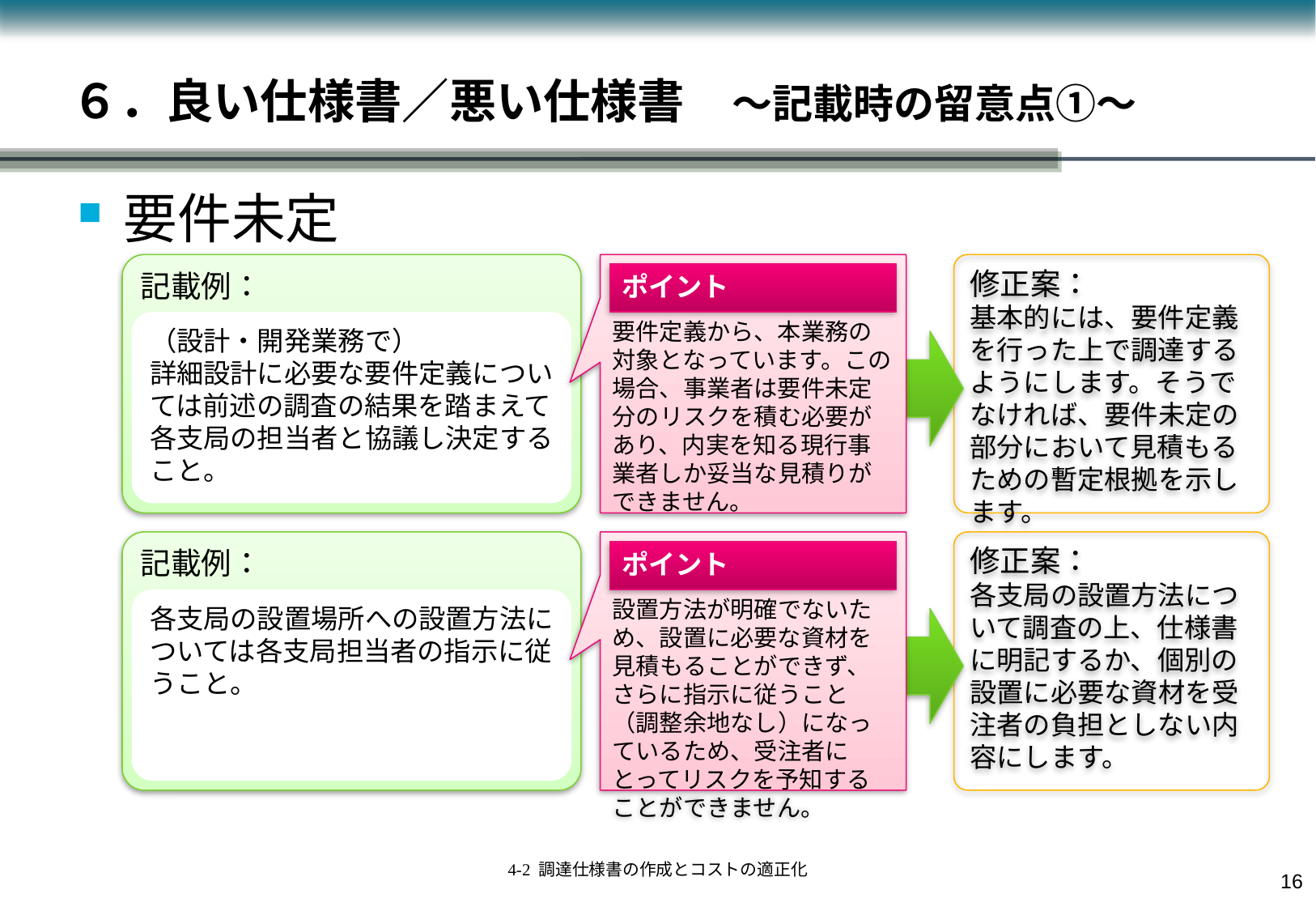

# ６．良い仕様書／悪い仕様書　～記載時の留意点①～
要件未定
記載例：

要件定義から、本業務の対象となっています。この場合、事業者は要件未定分のリスクを積む必要があり、内実を知る現行事業者しか妥当な見積りができません。
修正案：
基本的には、要件定義を行った上で調達するようにします。そうでなければ、要件未定の部分において見積もるための暫定根拠を示します。
ポイント
（設計・開発業務で）
詳細設計に必要な要件定義については前述の調査の結果を踏まえて各支局の担当者と協議し決定すること。

記載例：

設置方法が明確でないため、設置に必要な資材を見積もることができず、さらに指示に従うこと（調整余地なし）になっているため、受注者にとってリスクを予知することができません。
修正案：
各支局の設置方法について調査の上、仕様書に明記するか、個別の設置に必要な資材を受注者の負担としない内容にします。
ポイント
各支局の設置場所への設置方法については各支局担当者の指示に従うこと。

16
4-2 調達仕様書の作成とコストの適正化